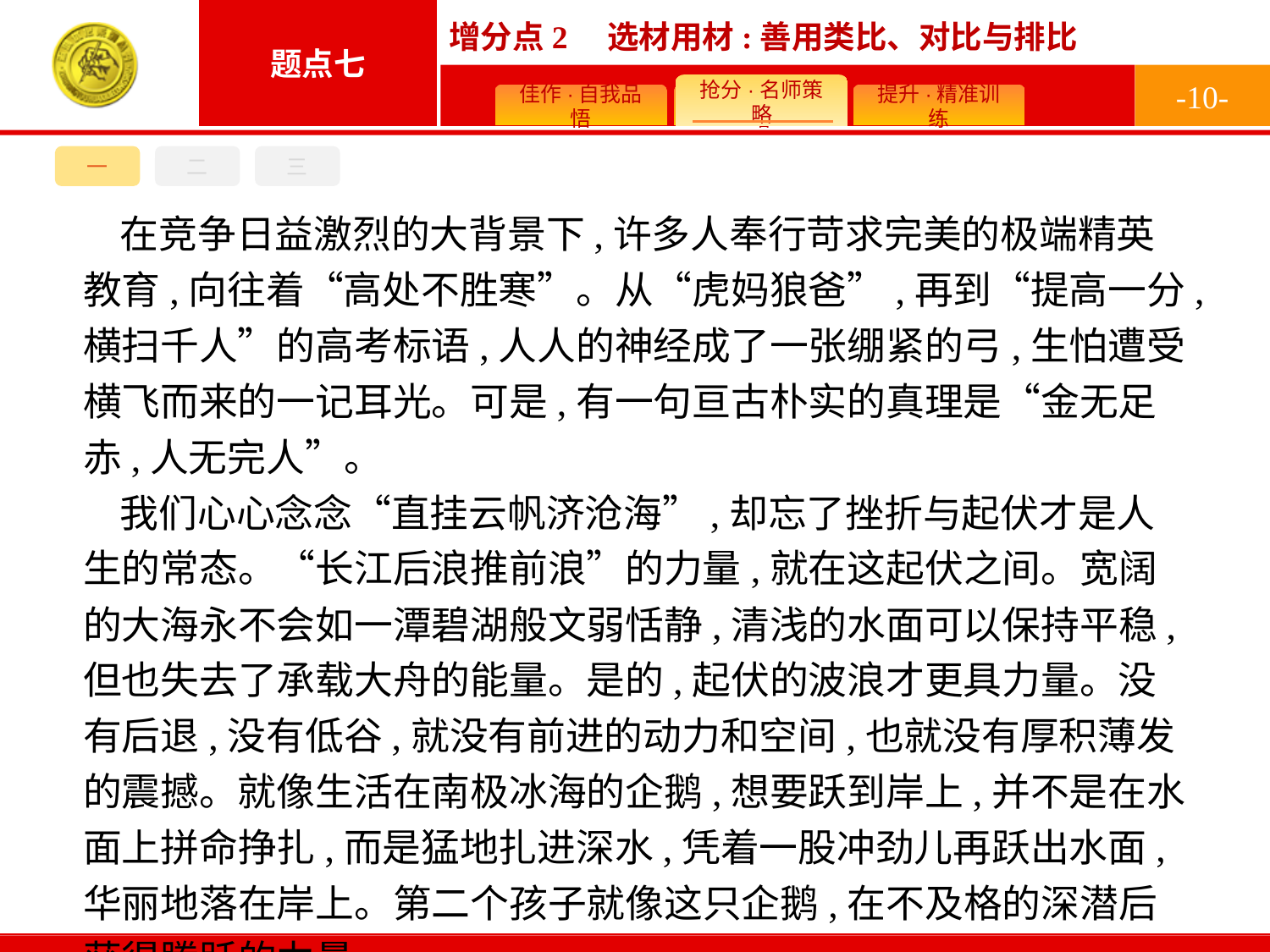

-10-
一
二
三
在竞争日益激烈的大背景下,许多人奉行苛求完美的极端精英教育,向往着“高处不胜寒”。从“虎妈狼爸”,再到“提高一分,横扫千人”的高考标语,人人的神经成了一张绷紧的弓,生怕遭受横飞而来的一记耳光。可是,有一句亘古朴实的真理是“金无足赤,人无完人”。
我们心心念念“直挂云帆济沧海”,却忘了挫折与起伏才是人生的常态。“长江后浪推前浪”的力量,就在这起伏之间。宽阔的大海永不会如一潭碧湖般文弱恬静,清浅的水面可以保持平稳,但也失去了承载大舟的能量。是的,起伏的波浪才更具力量。没有后退,没有低谷,就没有前进的动力和空间,也就没有厚积薄发的震撼。就像生活在南极冰海的企鹅,想要跃到岸上,并不是在水面上拼命挣扎,而是猛地扎进深水,凭着一股冲劲儿再跃出水面,华丽地落在岸上。第二个孩子就像这只企鹅,在不及格的深潜后获得腾跃的力量。
(2016全国高考乙优秀作文《起伏的波浪才更具有力量》节选)